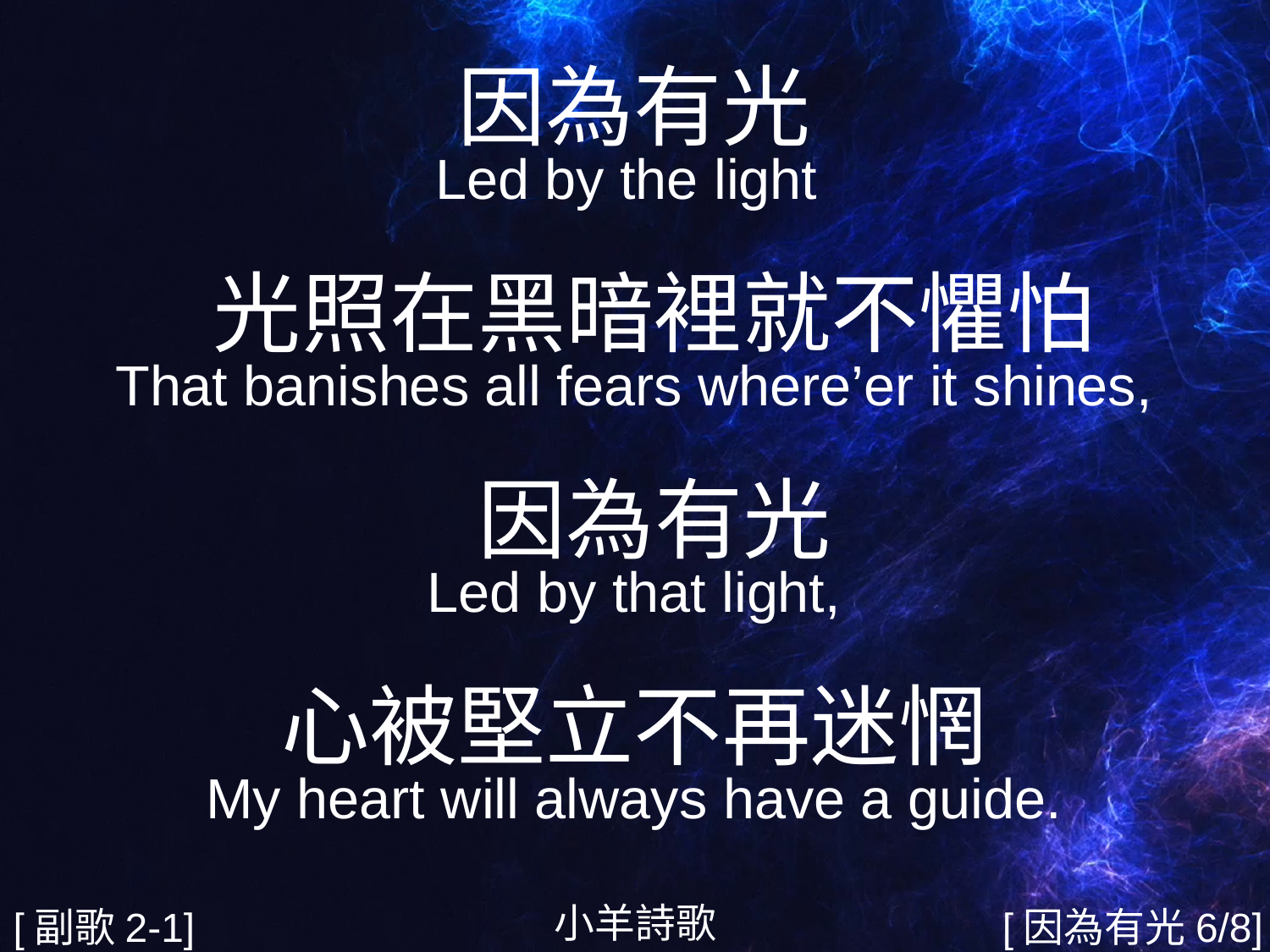

因為有光
Led by the light

 光照在黑暗裡就不懼怕
That banishes all fears where’er it shines,

 因為有光
Led by that light,

心被堅立不再迷惘
My heart will always have a guide.

#

小羊詩歌
[副歌2-1]
[因為有光6/8]